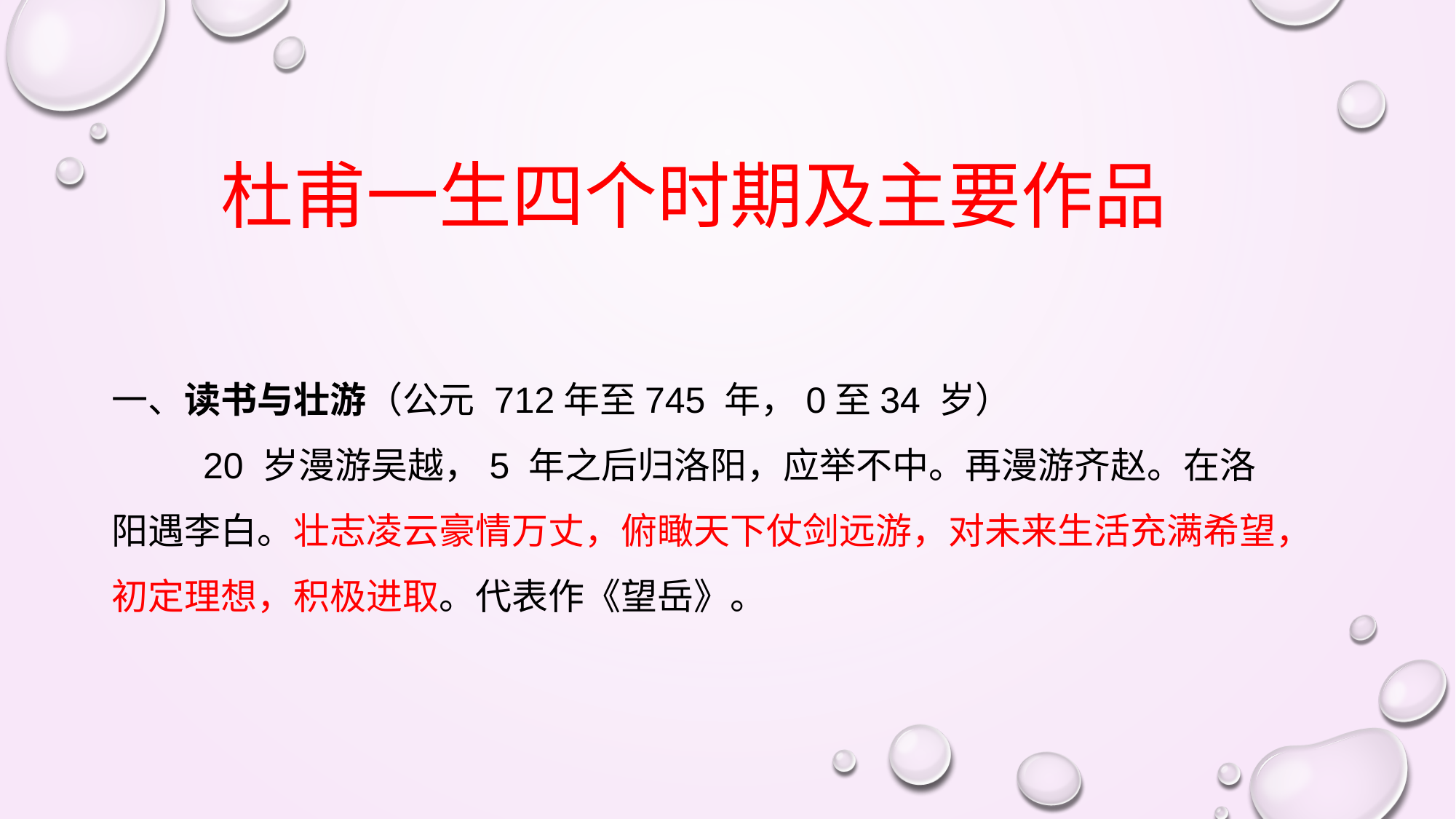

杜甫一生四个时期及主要作品
一、读书与壮游（公元 712年至745 年，0至34 岁）
         20 岁漫游吴越，5 年之后归洛阳，应举不中。再漫游齐赵。在洛阳遇李白。壮志凌云豪情万丈，俯瞰天下仗剑远游，对未来生活充满希望，初定理想，积极进取。代表作《望岳》。